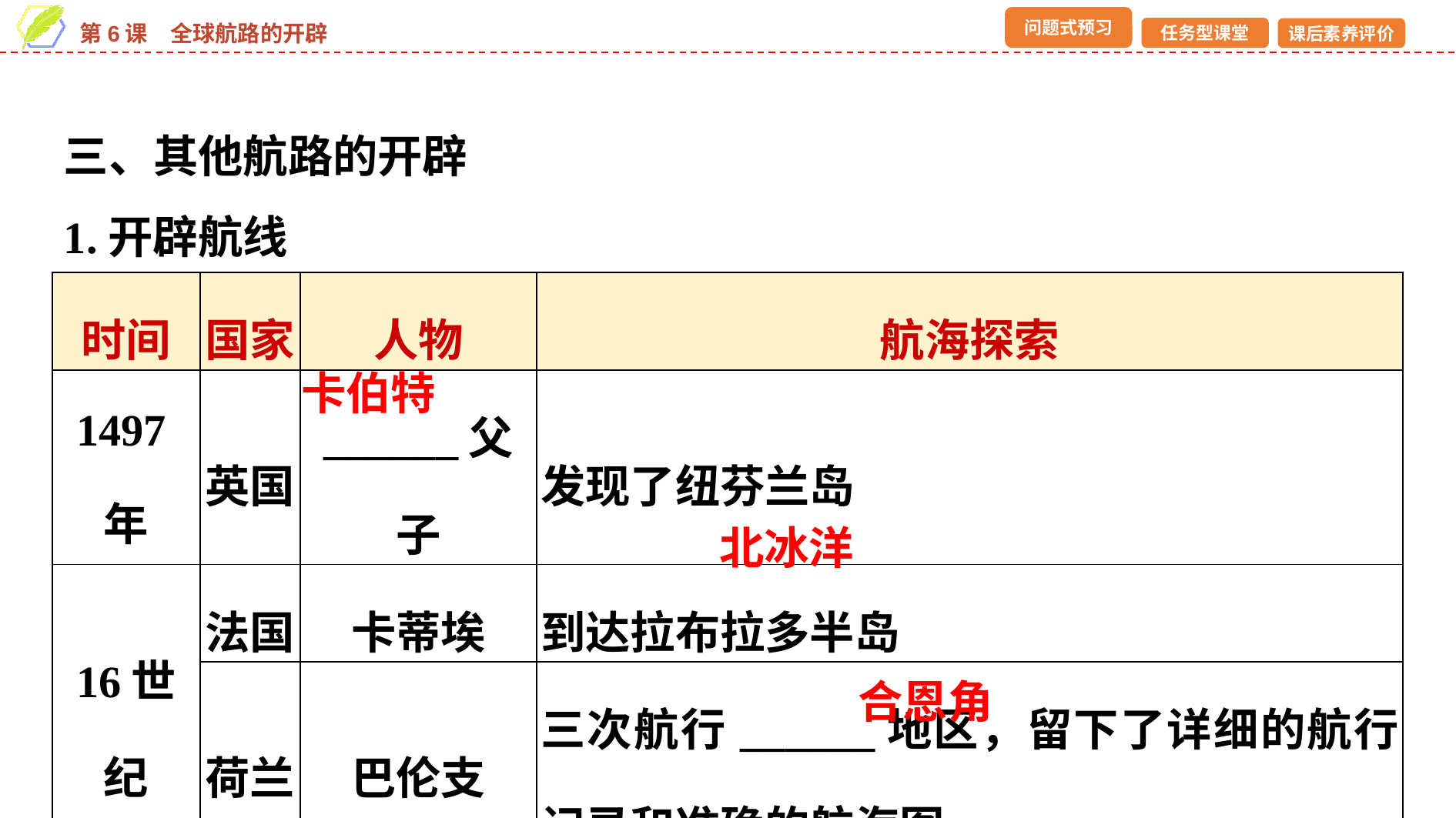

三、其他航路的开辟
1.开辟航线
| 时间 | 国家 | 人物 | 航海探索 |
| --- | --- | --- | --- |
| 1497年 | 英国 | \_\_\_\_\_\_父子 | 发现了纽芬兰岛 |
| 16世纪 | 法国 | 卡蒂埃 | 到达拉布拉多半岛 |
|  | 荷兰 | 巴伦支 | 三次航行\_\_\_\_\_\_地区，留下了详细的航行记录和准确的航海图 |
| 1578年 | 英国 | 德雷克 | 到达美洲南端的\_\_\_\_\_\_ |
卡伯特
北冰洋
合恩角